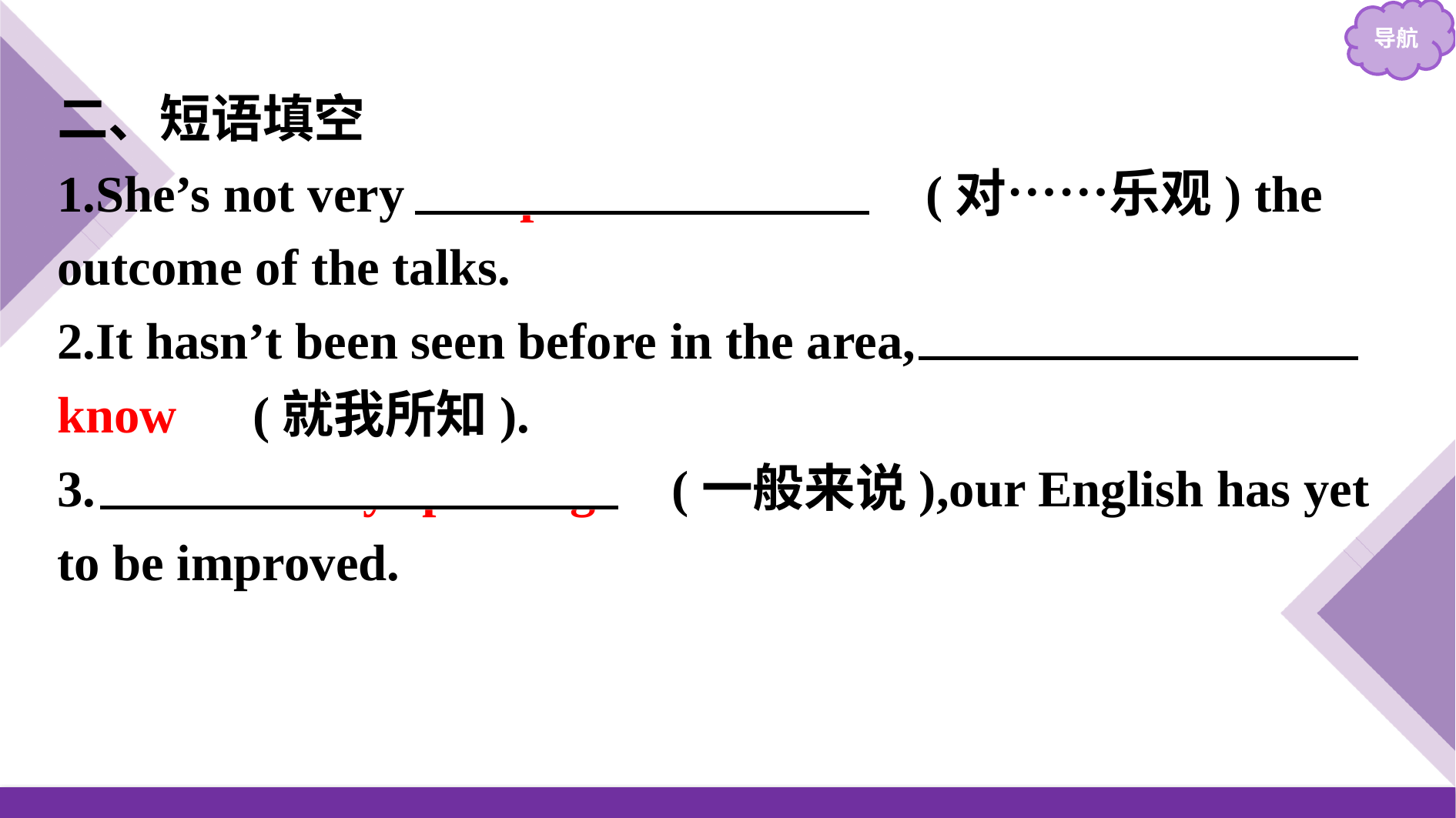

二、短语填空
1.She’s not very 　optimistic about　(对……乐观) the outcome of the talks.
2.It hasn’t been seen before in the area,　as far as I know　(就我所知).
3.　Generally speaking　(一般来说),our English has yet to be improved.